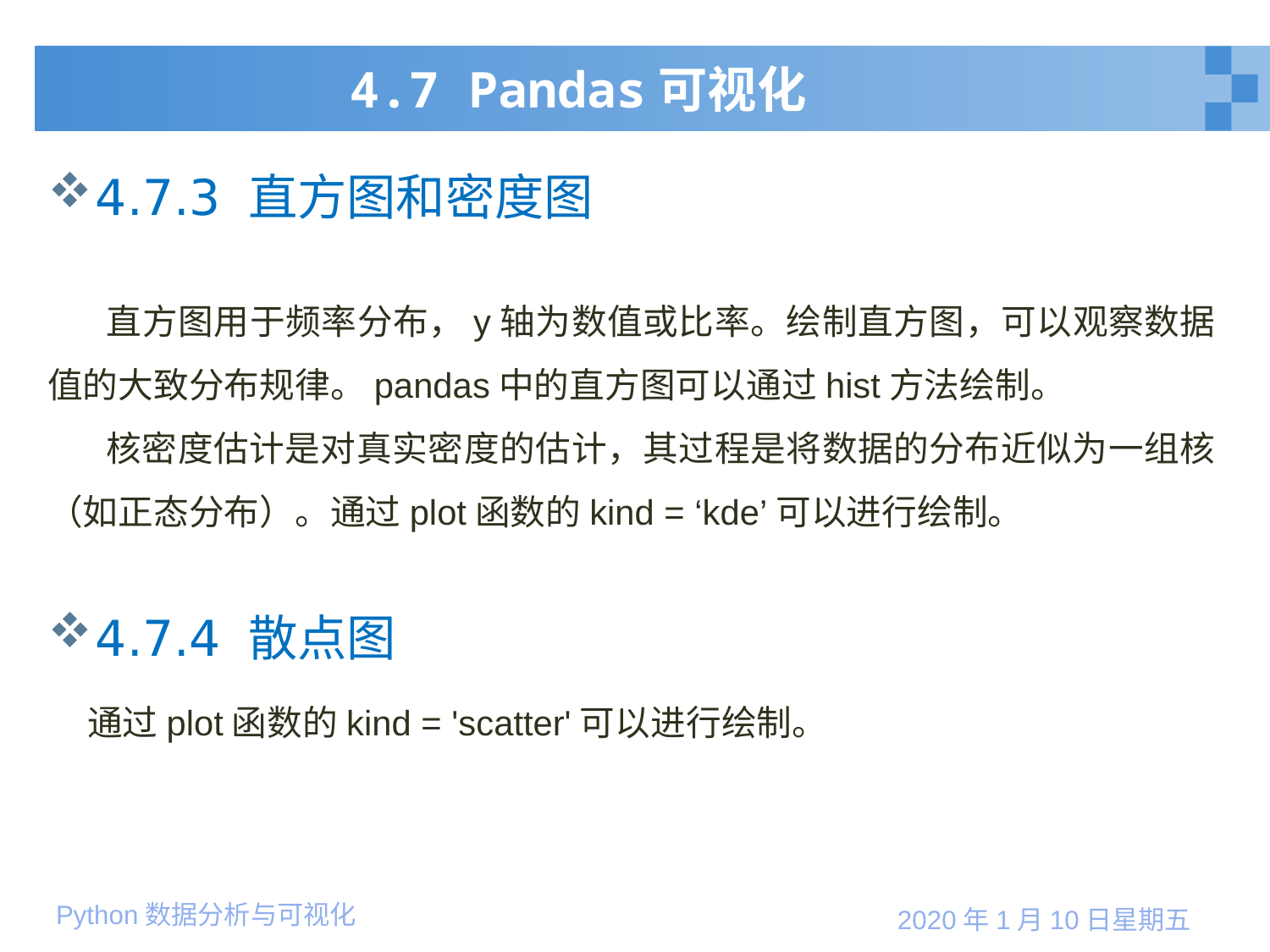

# 4.7 Pandas可视化
4.7.3 直方图和密度图
      直方图用于频率分布，y轴为数值或比率。绘制直方图，可以观察数据值的大致分布规律。pandas中的直方图可以通过hist方法绘制。
      核密度估计是对真实密度的估计，其过程是将数据的分布近似为一组核（如正态分布）。通过plot函数的kind = ‘kde’可以进行绘制。
4.7.4 散点图
    通过plot函数的kind = 'scatter'可以进行绘制。
2020年1月10日星期五